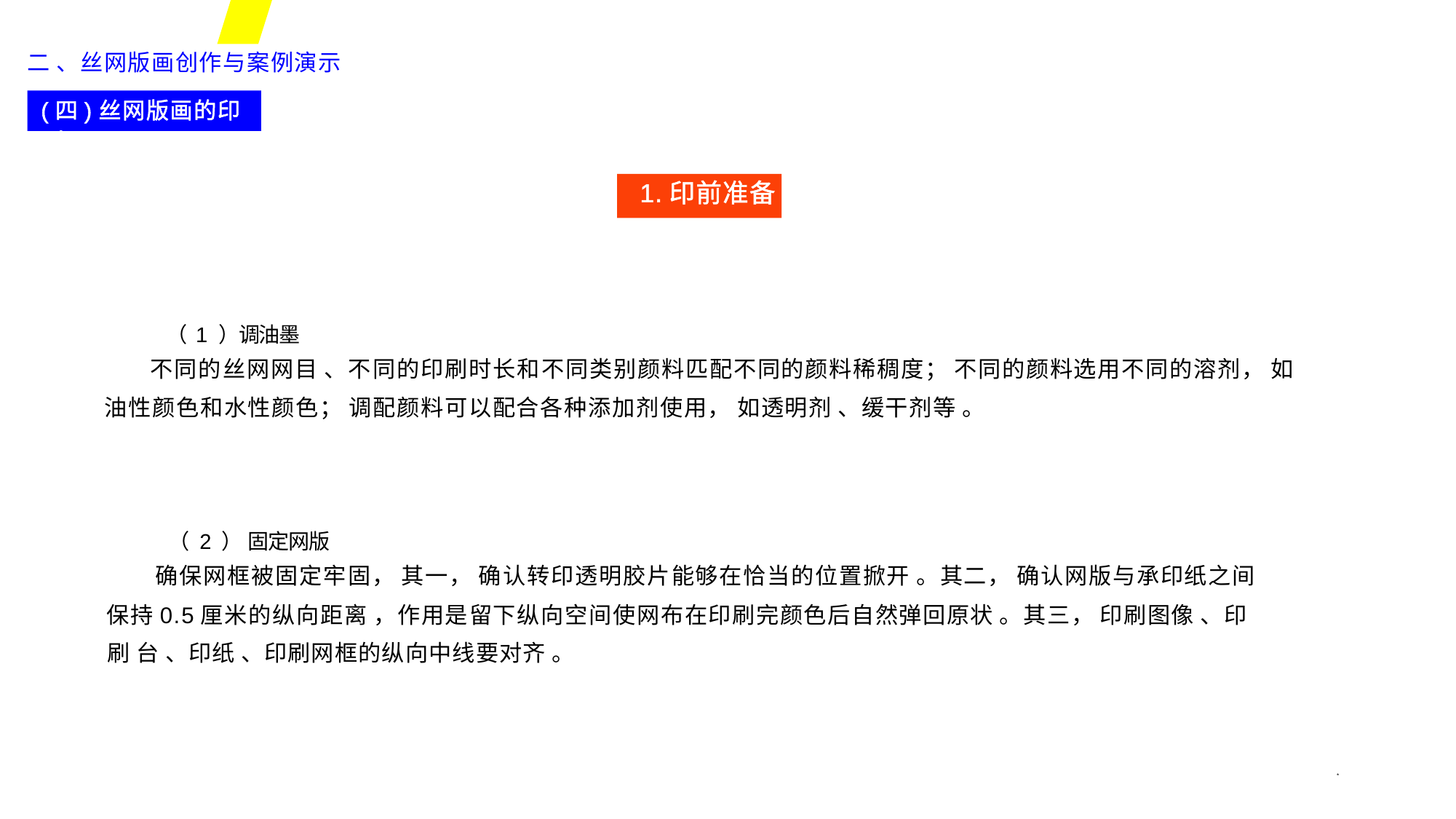

二 、丝网版画创作与案例演示

(四)丝网版画的印刷

1.印前准备

（ 1 ）调油墨
不同的丝网网目 、不同的印刷时长和不同类别颜料匹配不同的颜料稀稠度； 不同的颜料选用不同的溶剂， 如
油性颜色和水性颜色； 调配颜料可以配合各种添加剂使用， 如透明剂 、缓干剂等 。

（ 2 ） 固定网版
确保网框被固定牢固， 其一， 确认转印透明胶片能够在恰当的位置掀开 。其二， 确认网版与承印纸之间
保持0.5厘米的纵向距离 ，作用是留下纵向空间使网布在印刷完颜色后自然弹回原状 。其三， 印刷图像 、印刷 台 、印纸 、印刷网框的纵向中线要对齐 。

*